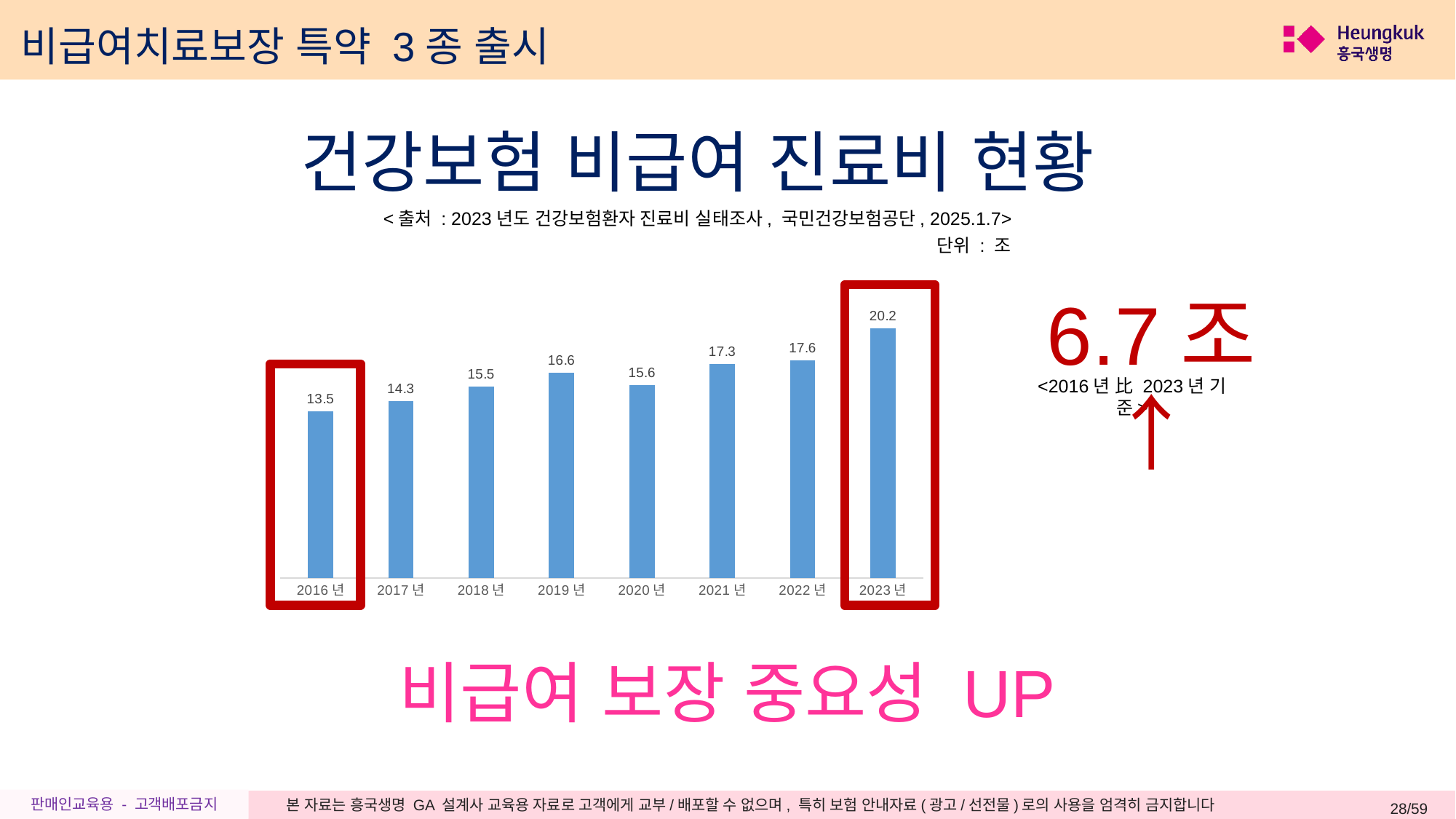

비급여치료보장 특약 3종 출시
건강보험 비급여 진료비 현황
<출처 : 2023년도 건강보험환자 진료비 실태조사, 국민건강보험공단, 2025.1.7>
단위 : 조

### Chart

| Category |  |
|---|---|
| 2016년 | 13.5 |
| 2017년 | 14.3 |
| 2018년 | 15.5 |
| 2019년 | 16.6 |
| 2020년 | 15.6 |
| 2021년 | 17.3 |
| 2022년 | 17.6 |
| 2023년 | 20.2 |
6.7조 ↑

<2016년 比 2023년 기준>
비급여 보장 중요성 UP
28/59